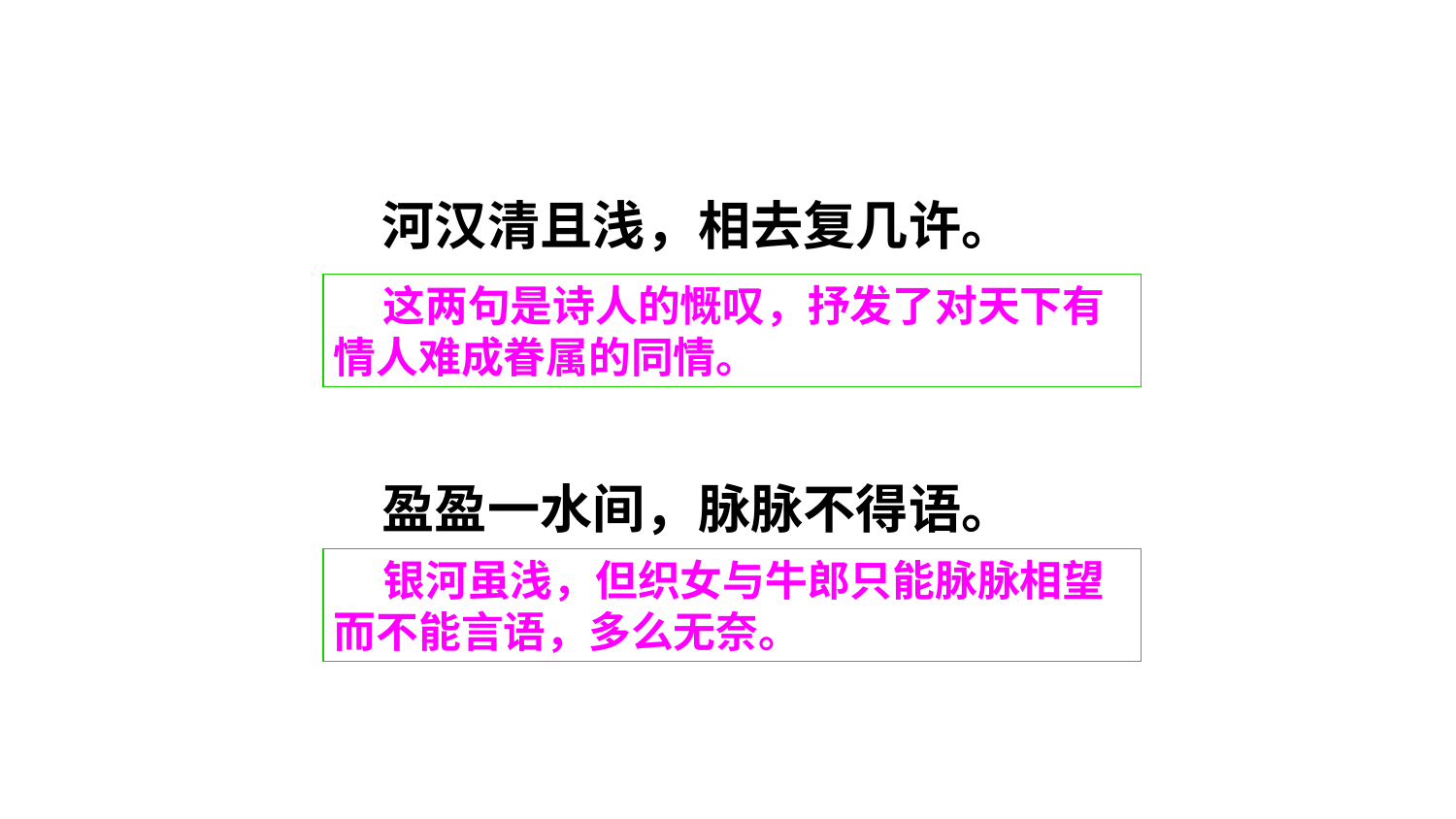

河汉清且浅，相去复几许。

盈盈一水间，脉脉不得语。
    这两句是诗人的慨叹，抒发了对天下有情人难成眷属的同情。
    银河虽浅，但织女与牛郎只能脉脉相望而不能言语，多么无奈。